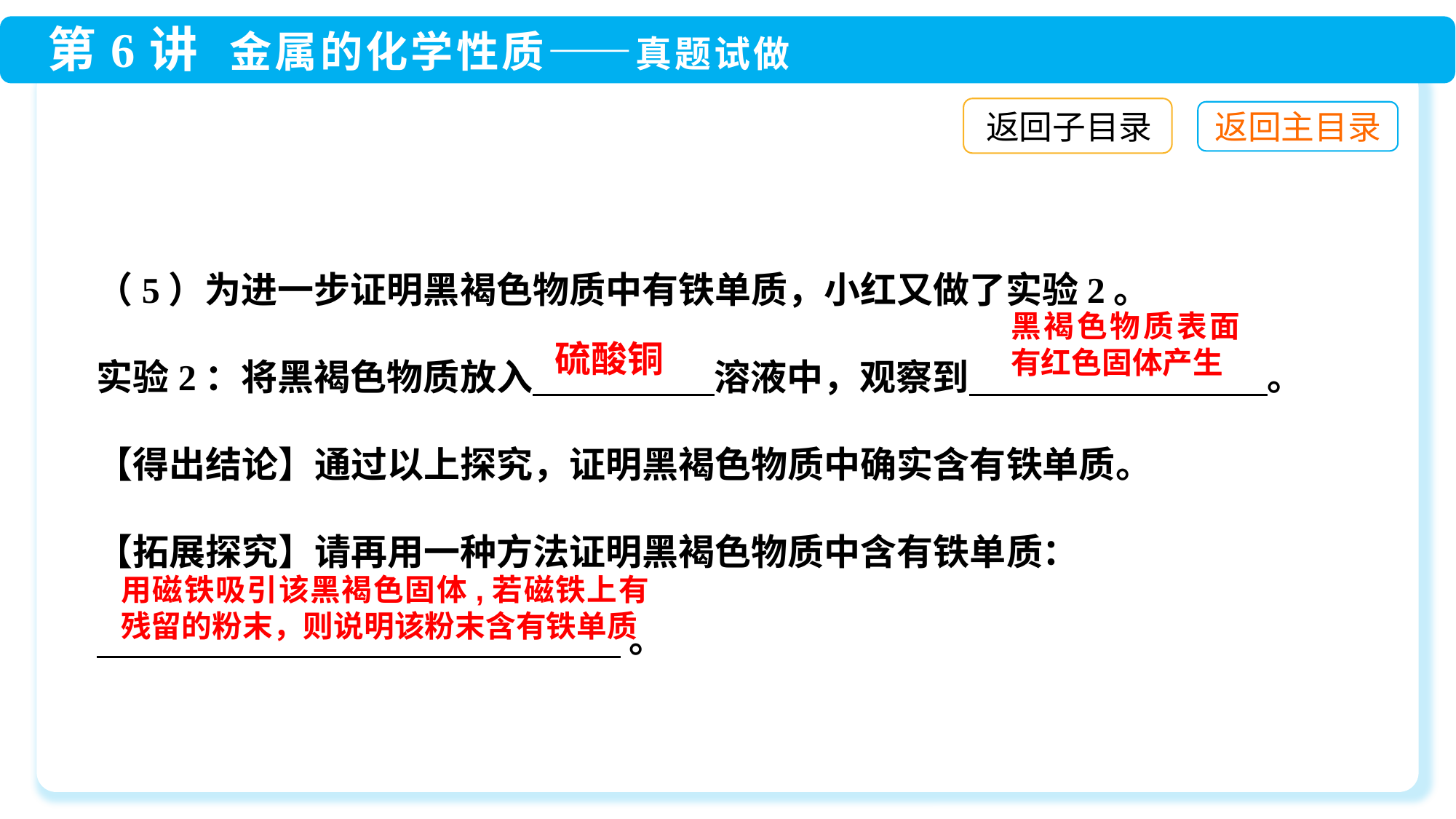

返回子目录

（5）为进一步证明黑褐色物质中有铁单质，小红又做了实验2。
实验2：将黑褐色物质放入　　　　　溶液中，观察到　                                。
【得出结论】通过以上探究，证明黑褐色物质中确实含有铁单质。
【拓展探究】请再用一种方法证明黑褐色物质中含有铁单质：
                                                                。
黑褐色物质表面有红色固体产生
硫酸铜
用磁铁吸引该黑褐色固体,若磁铁上有残留的粉末，则说明该粉末含有铁单质